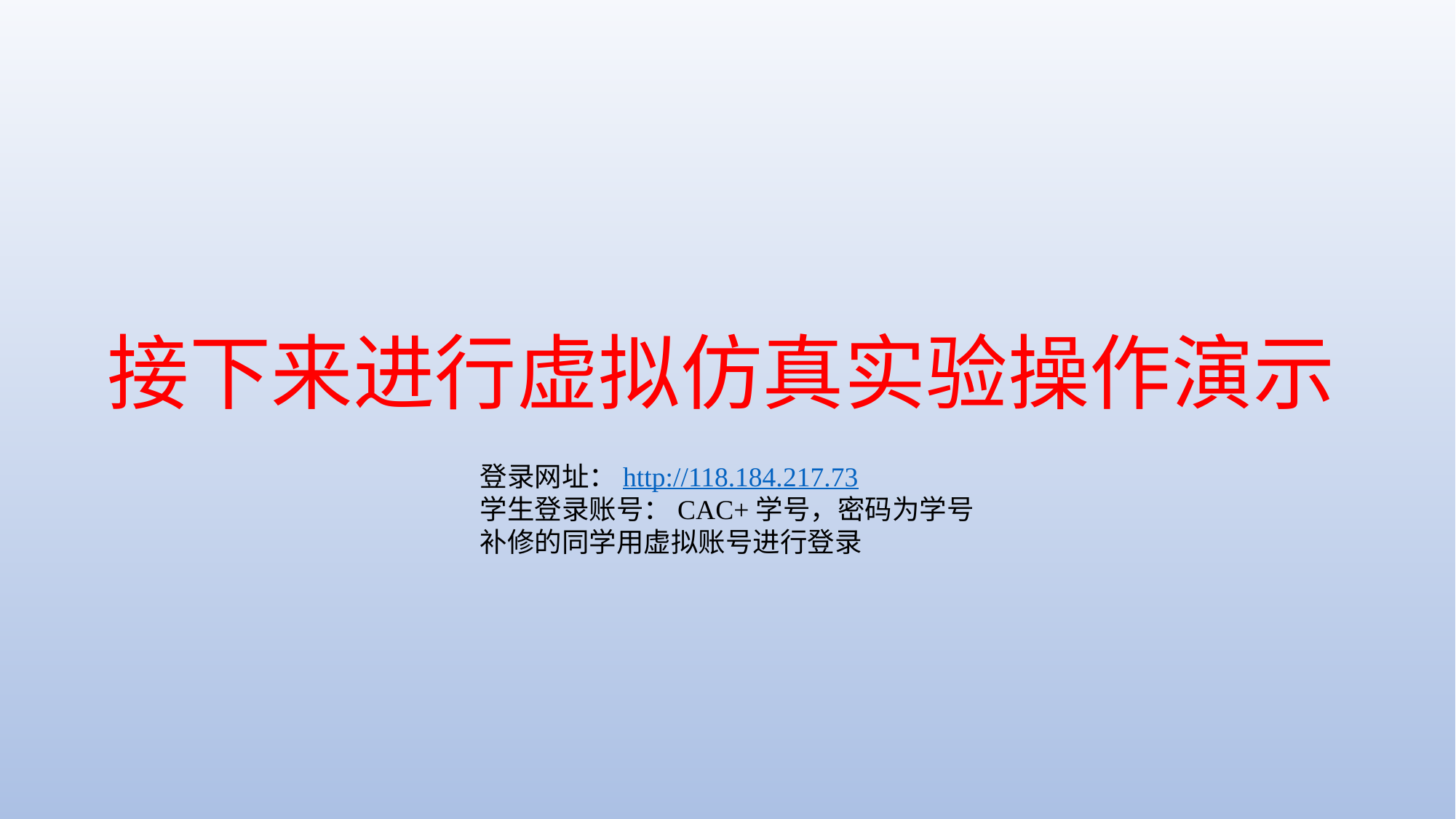

接下来进行虚拟仿真实验操作演示
登录网址：http://118.184.217.73
学生登录账号：CAC+学号，密码为学号
补修的同学用虚拟账号进行登录
17